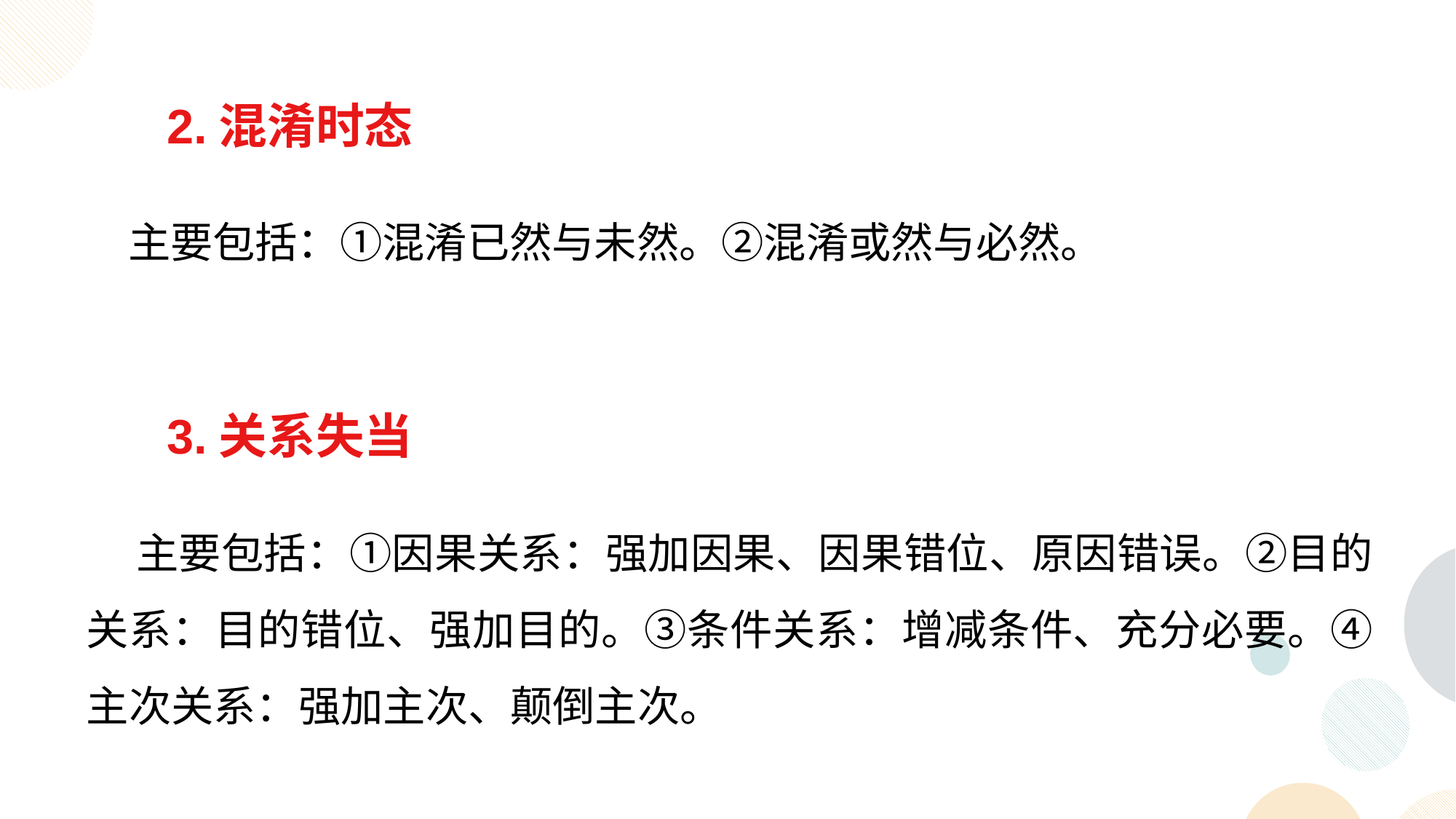

2.混淆时态
    主要包括：①混淆已然与未然。②混淆或然与必然。
3.关系失当
    主要包括：①因果关系：强加因果、因果错位、原因错误。②目的关系：目的错位、强加目的。③条件关系：增减条件、充分必要。④主次关系：强加主次、颠倒主次。